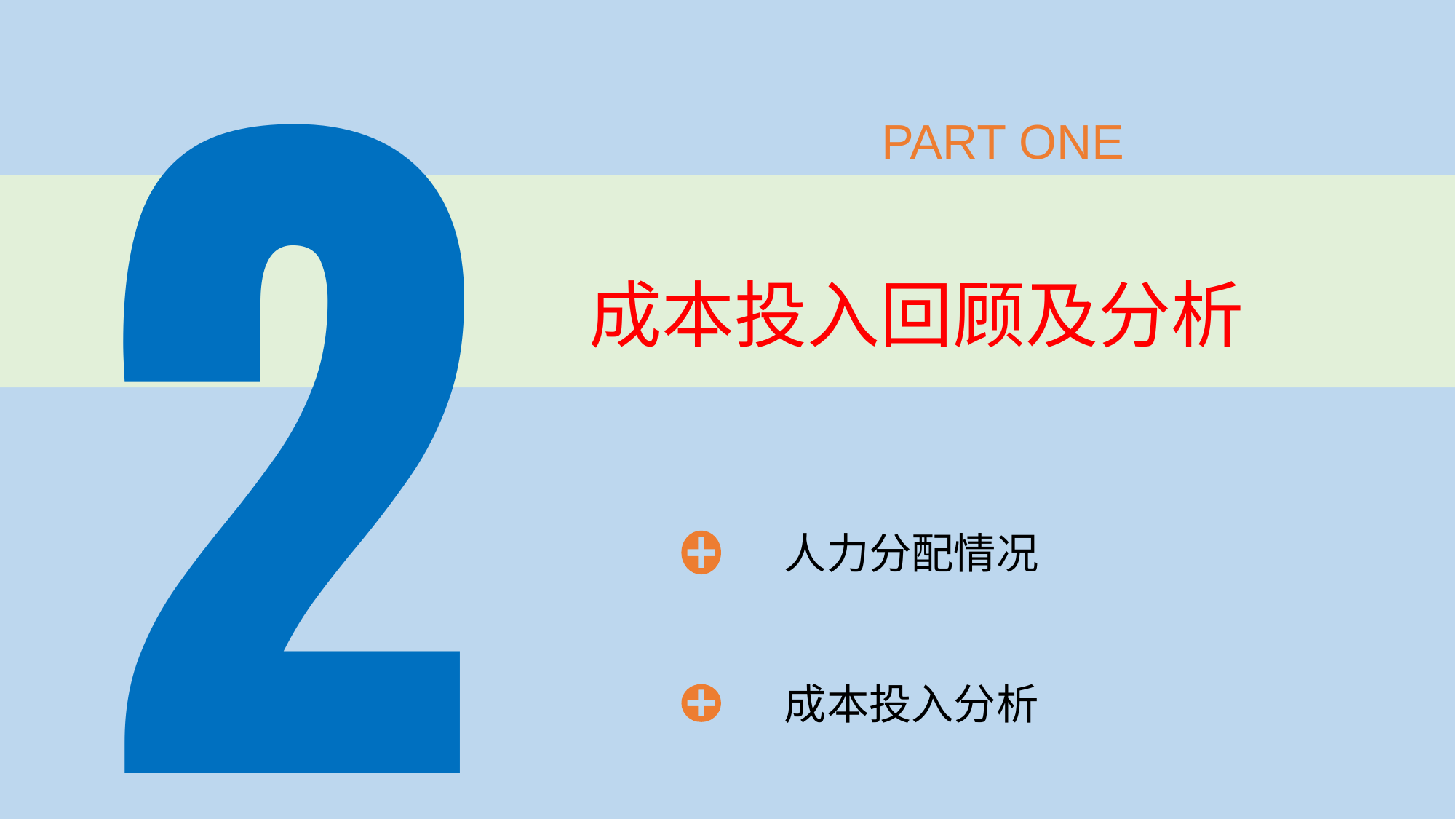

2
PART ONE

# 成本投入回顾及分析
人力分配情况

成本投入分析